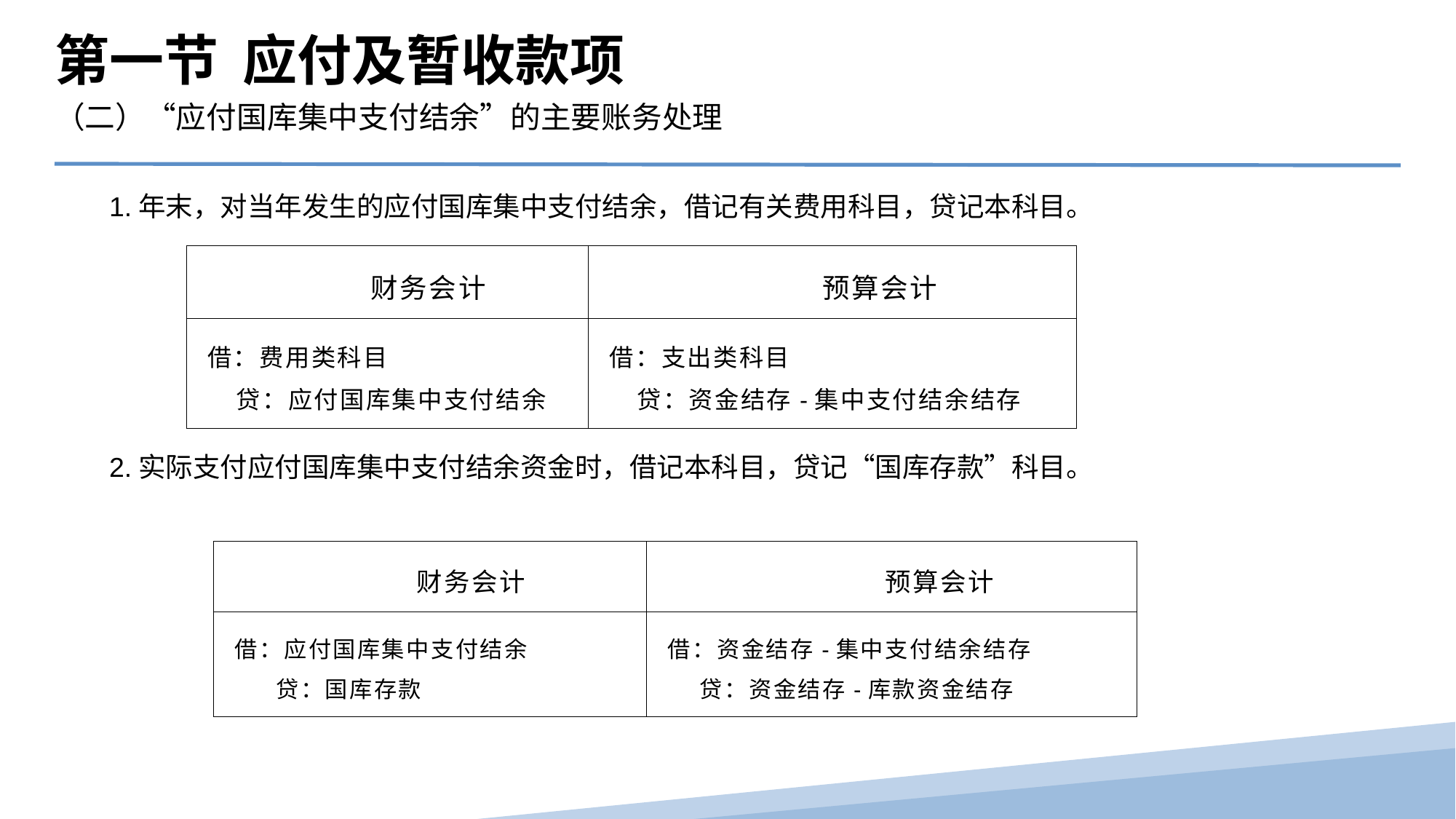

第一节  应付及暂收款项
（二）“应付国库集中支付结余”的主要账务处理
1.年末，对当年发生的应付国库集中支付结余，借记有关费用科目，贷记本科目。
| 财务会计 | 预算会计 |
| --- | --- |
| 借：费用类科目 贷：应付国库集中支付结余 | 借：支出类科目 贷：资金结存-集中支付结余结存 |
2.实际支付应付国库集中支付结余资金时，借记本科目，贷记“国库存款”科目。
| 财务会计 | 预算会计 |
| --- | --- |
| 借：应付国库集中支付结余 贷：国库存款 | 借：资金结存-集中支付结余结存 贷：资金结存-库款资金结存 |